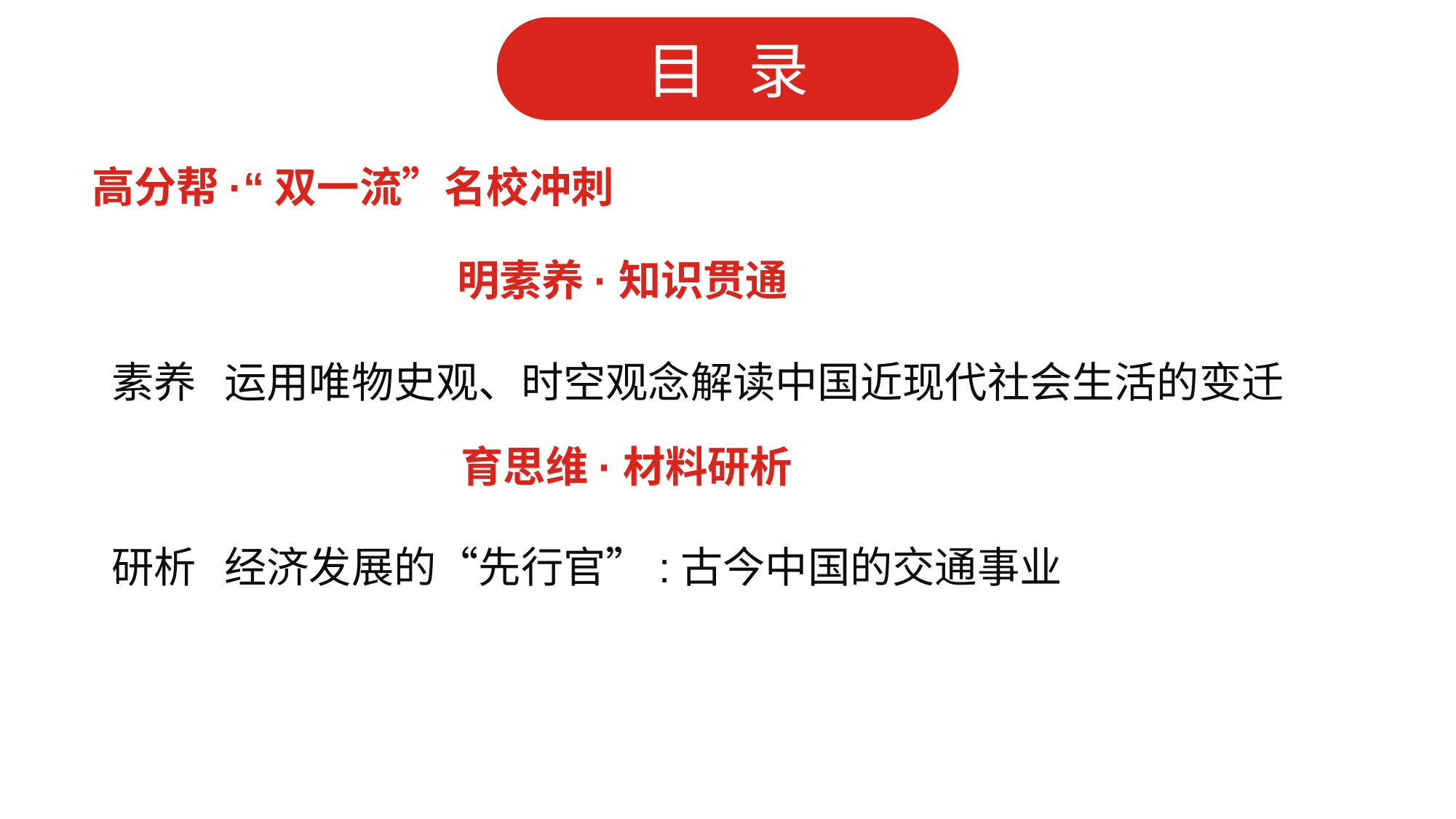

高分帮·“双一流”名校冲刺
明素养·知识贯通
 素养   运用唯物史观、时空观念解读中国近现代社会生活的变迁
育思维·材料研析
 研析   经济发展的“先行官”:古今中国的交通事业